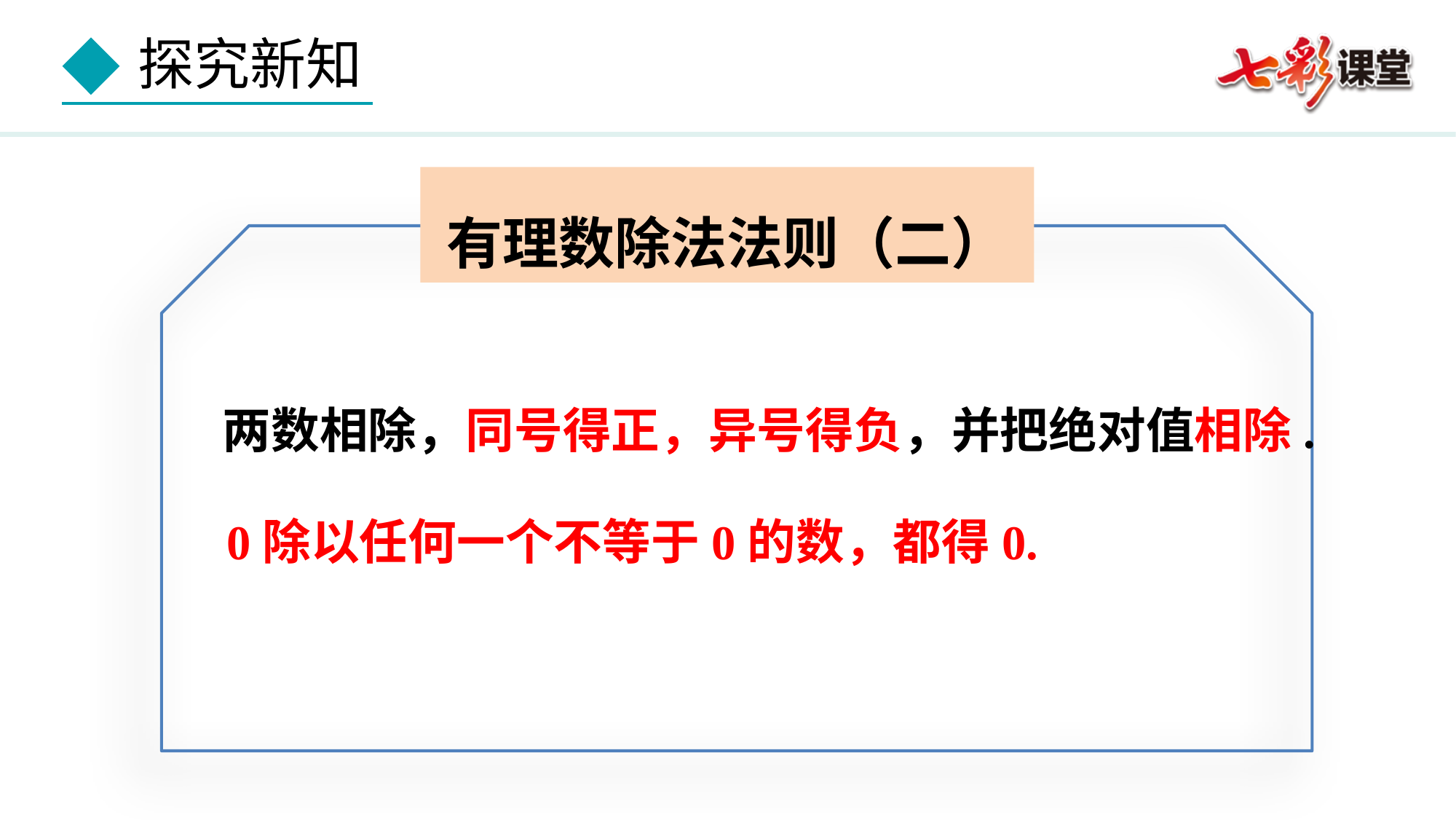

有理数除法法则（二）

   两数相除，同号得正，异号得负，并把绝对值相除.
    0除以任何一个不等于0的数，都得0.